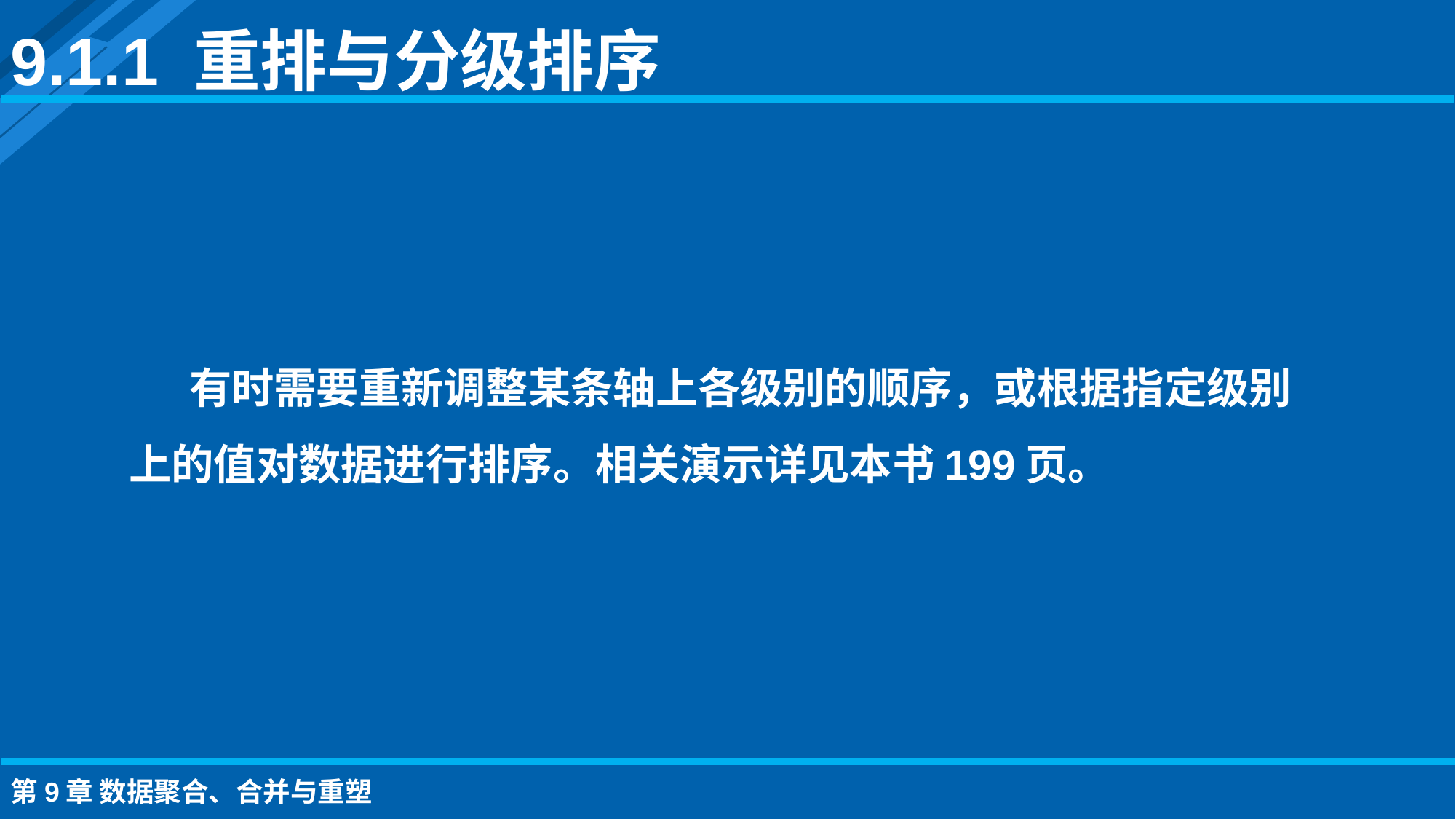

9.1.1 重排与分级排序

有时需要重新调整某条轴上各级别的顺序，或根据指定级别上的值对数据进行排序。相关演示详见本书199页。
第9章 数据聚合、合并与重塑